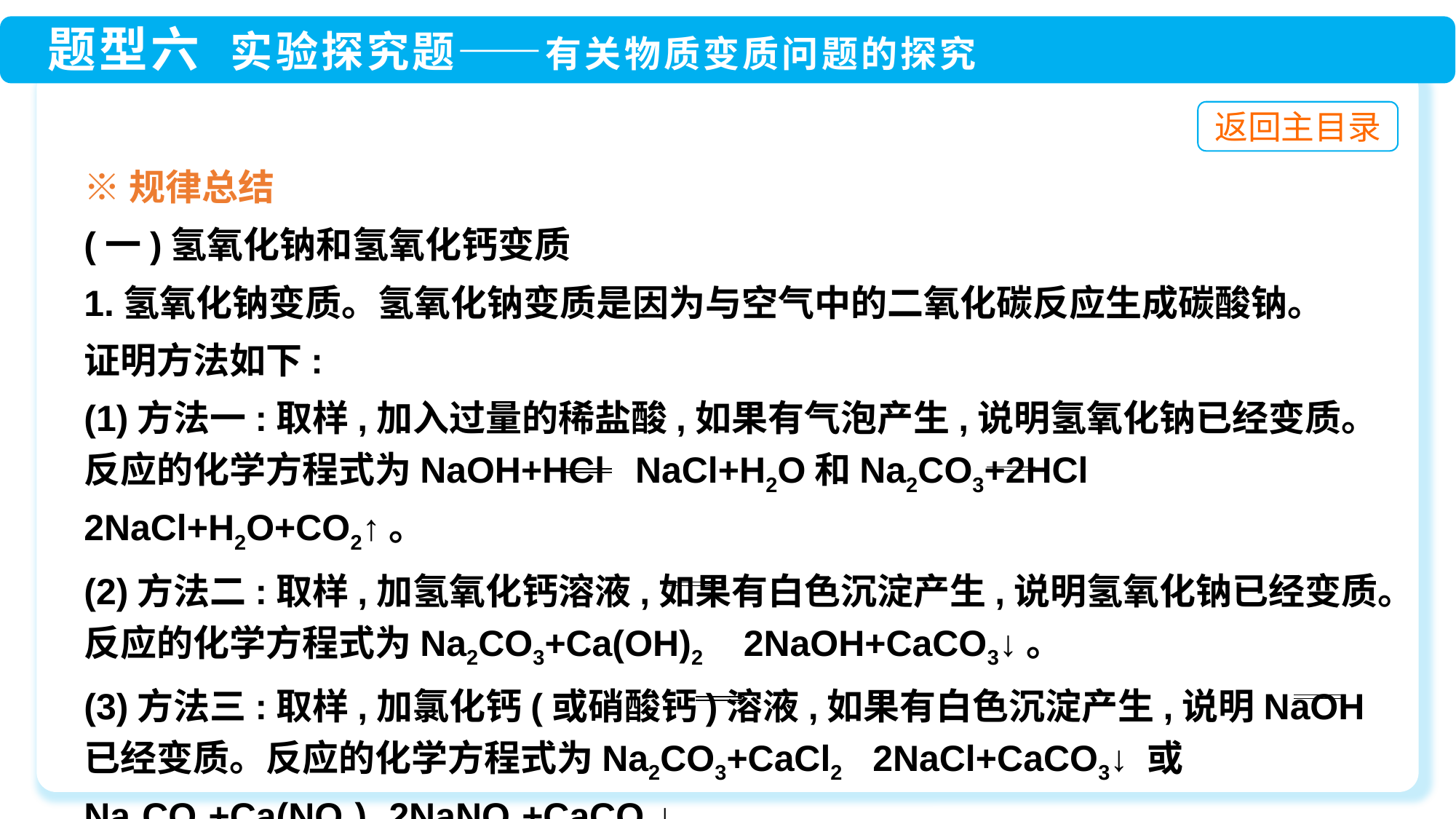

※规律总结
(一)氢氧化钠和氢氧化钙变质
1.氢氧化钠变质。氢氧化钠变质是因为与空气中的二氧化碳反应生成碳酸钠。
证明方法如下:
(1)方法一:取样,加入过量的稀盐酸,如果有气泡产生,说明氢氧化钠已经变质。
反应的化学方程式为NaOH+HCl   NaCl+H2O和Na2CO3+2HCl   2NaCl+H2O+CO2↑。
(2)方法二:取样,加氢氧化钙溶液,如果有白色沉淀产生,说明氢氧化钠已经变质。反应的化学方程式为Na2CO3+Ca(OH)2    2NaOH+CaCO3↓。
(3)方法三:取样,加氯化钙(或硝酸钙)溶液,如果有白色沉淀产生,说明NaOH已经变质。反应的化学方程式为Na2CO3+CaCl2   2NaCl+CaCO3↓ 或Na2CO3+Ca(NO3)2 2NaNO3+CaCO3↓。